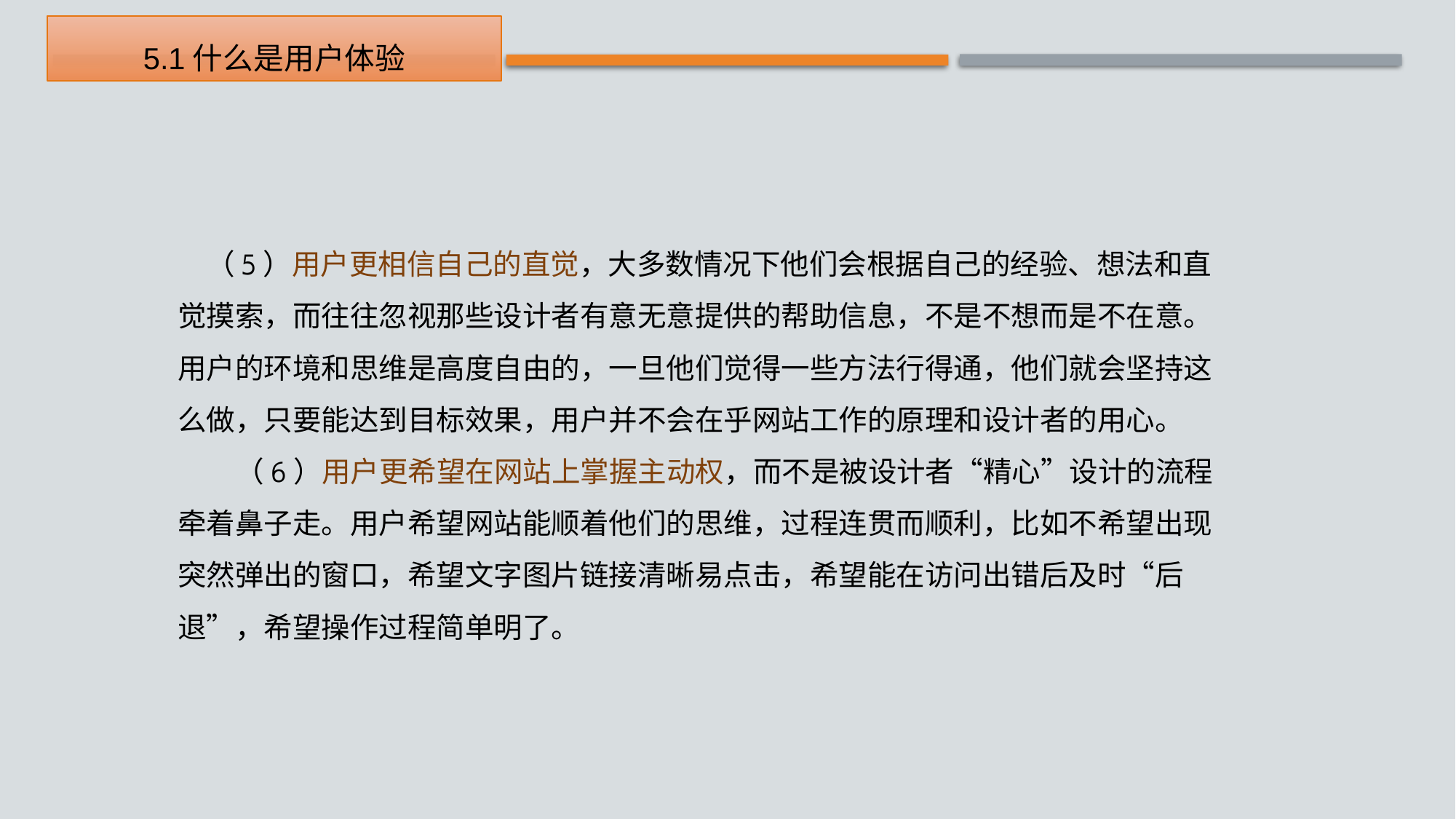

5.1什么是用户体验
　（5）用户更相信自己的直觉，大多数情况下他们会根据自己的经验、想法和直觉摸索，而往往忽视那些设计者有意无意提供的帮助信息，不是不想而是不在意。用户的环境和思维是高度自由的，一旦他们觉得一些方法行得通，他们就会坚持这么做，只要能达到目标效果，用户并不会在乎网站工作的原理和设计者的用心。
　　（6）用户更希望在网站上掌握主动权，而不是被设计者“精心”设计的流程牵着鼻子走。用户希望网站能顺着他们的思维，过程连贯而顺利，比如不希望出现突然弹出的窗口，希望文字图片链接清晰易点击，希望能在访问出错后及时“后退”，希望操作过程简单明了。